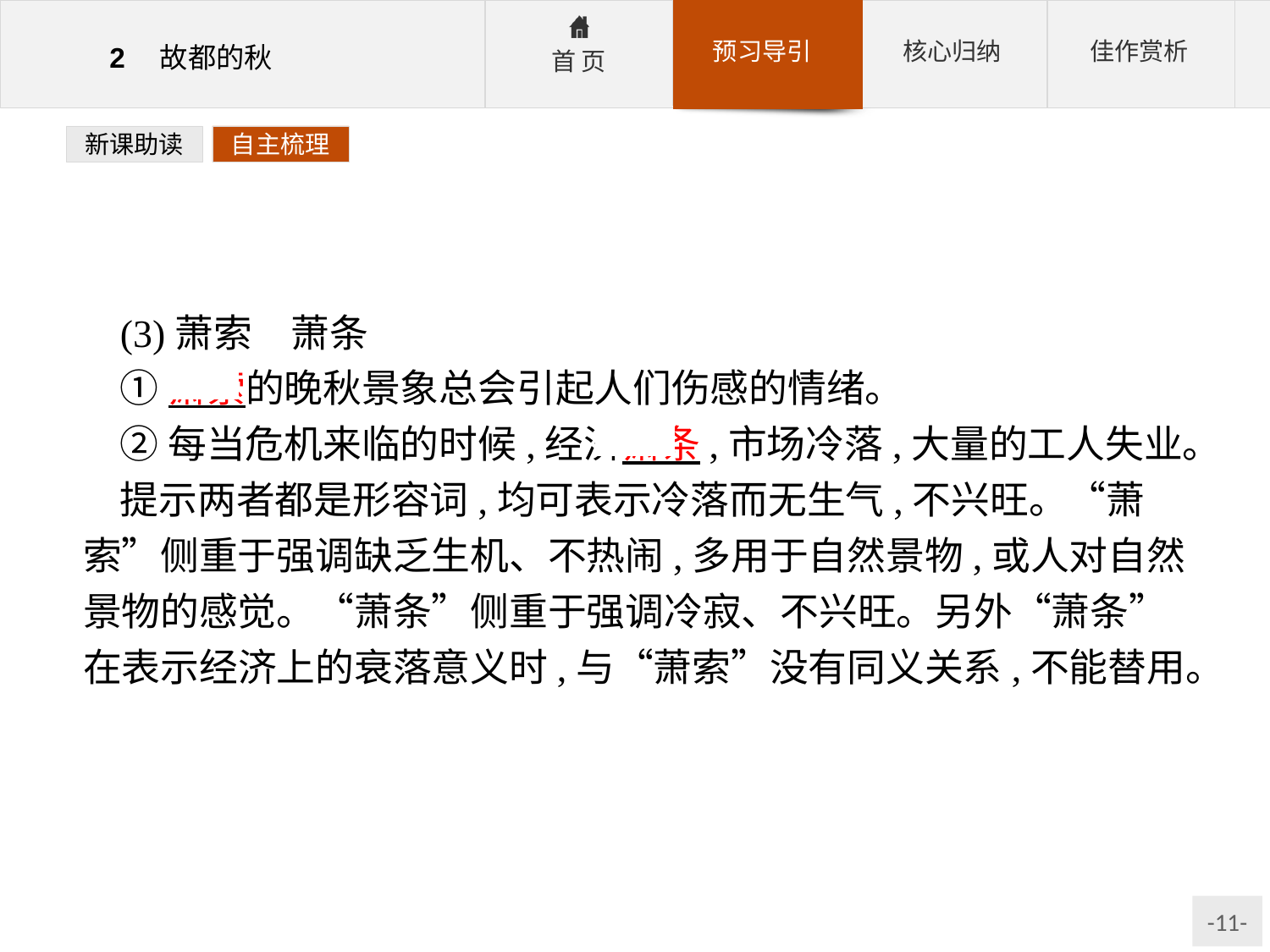

新课助读
自主梳理
(3)萧索　萧条
①萧索的晚秋景象总会引起人们伤感的情绪。
②每当危机来临的时候,经济萧条,市场冷落,大量的工人失业。
提示两者都是形容词,均可表示冷落而无生气,不兴旺。“萧索”侧重于强调缺乏生机、不热闹,多用于自然景物,或人对自然景物的感觉。“萧条”侧重于强调冷寂、不兴旺。另外“萧条”在表示经济上的衰落意义时,与“萧索”没有同义关系,不能替用。